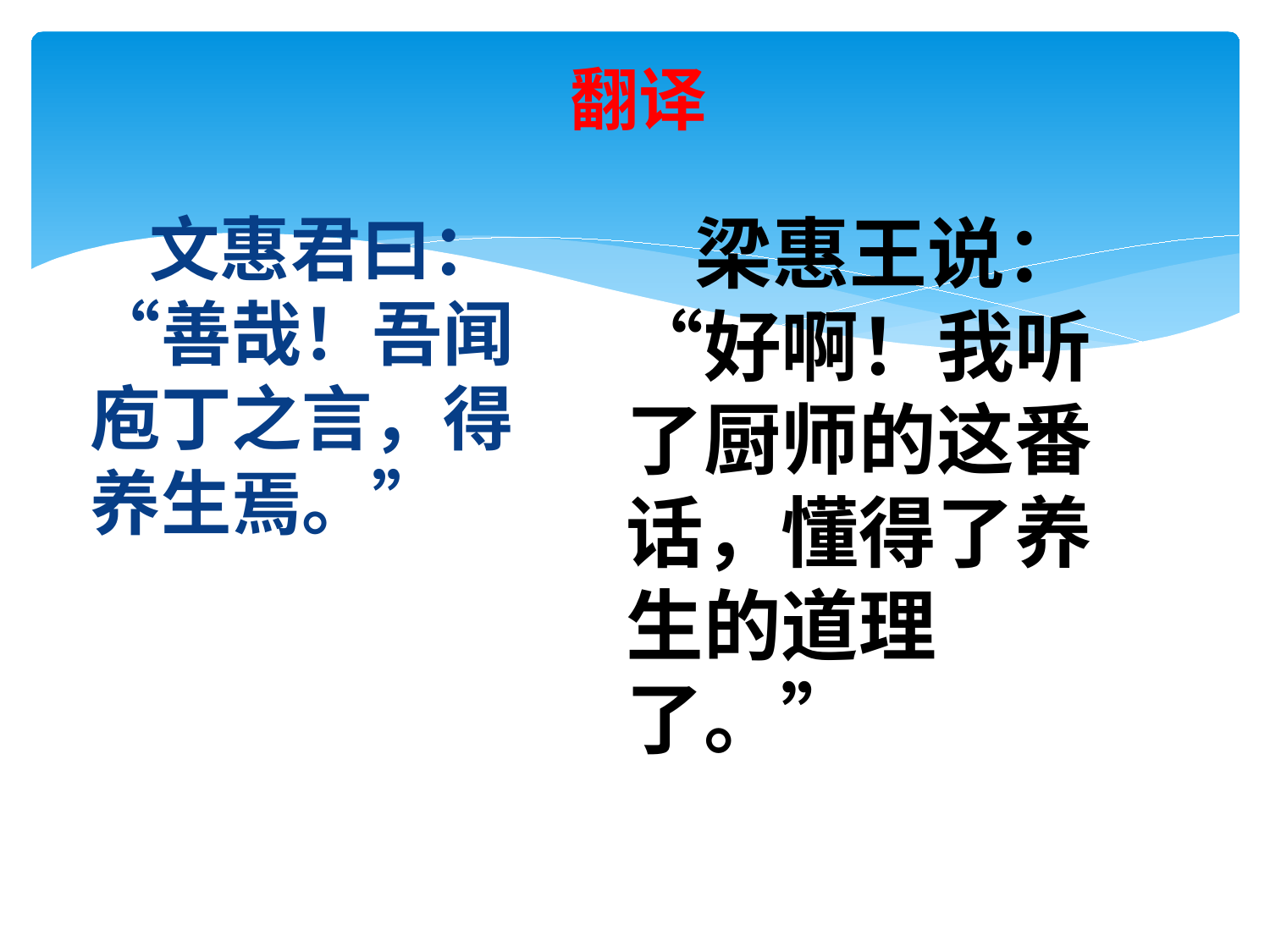

# 翻译
     文惠君曰：“善哉！吾闻庖丁之言，得养生焉。”
     梁惠王说：“好啊！我听了厨师的这番话，懂得了养生的道理了。”